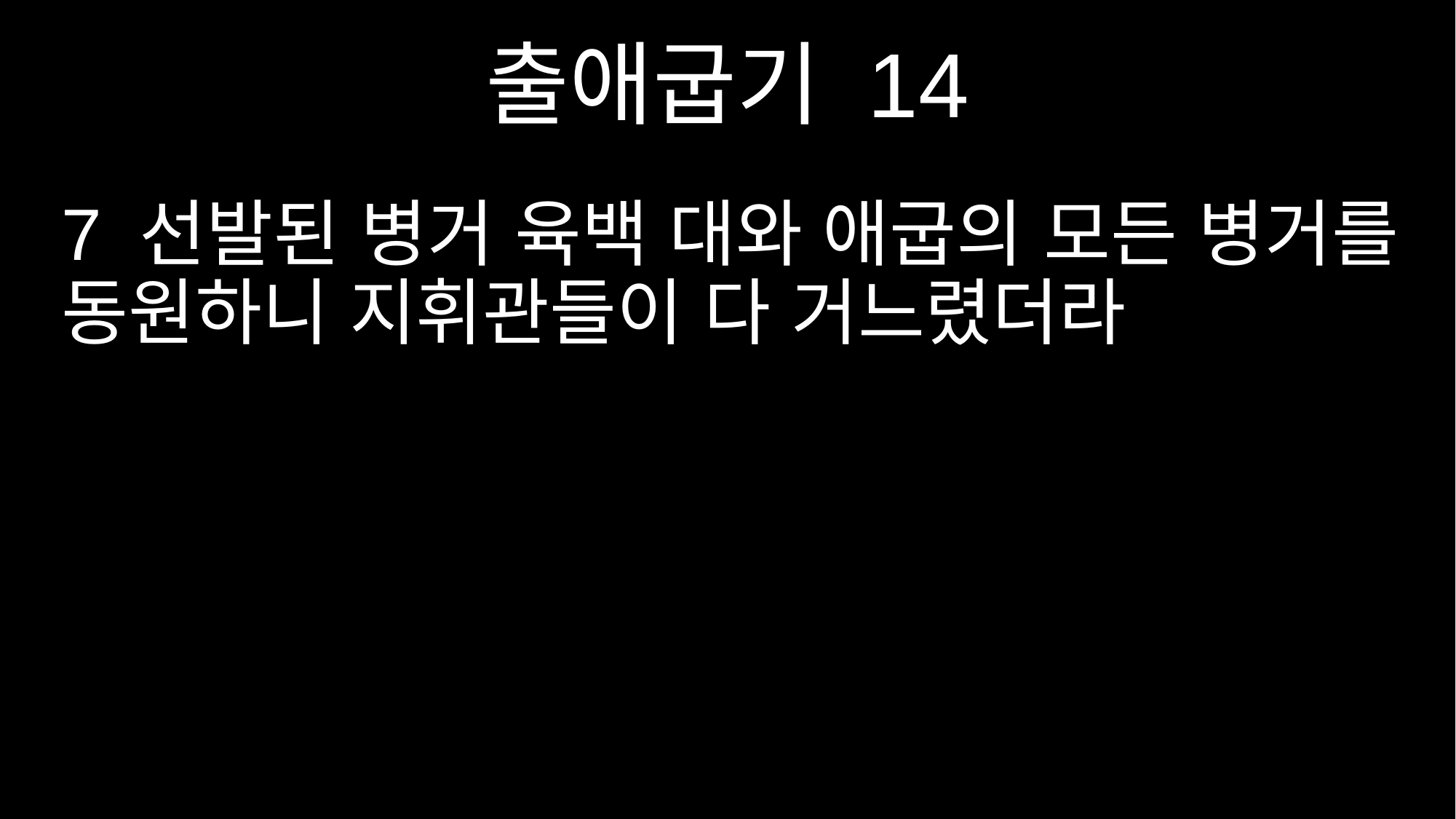

출애굽기 14
7 선발된 병거 육백 대와 애굽의 모든 병거를 동원하니 지휘관들이 다 거느렸더라